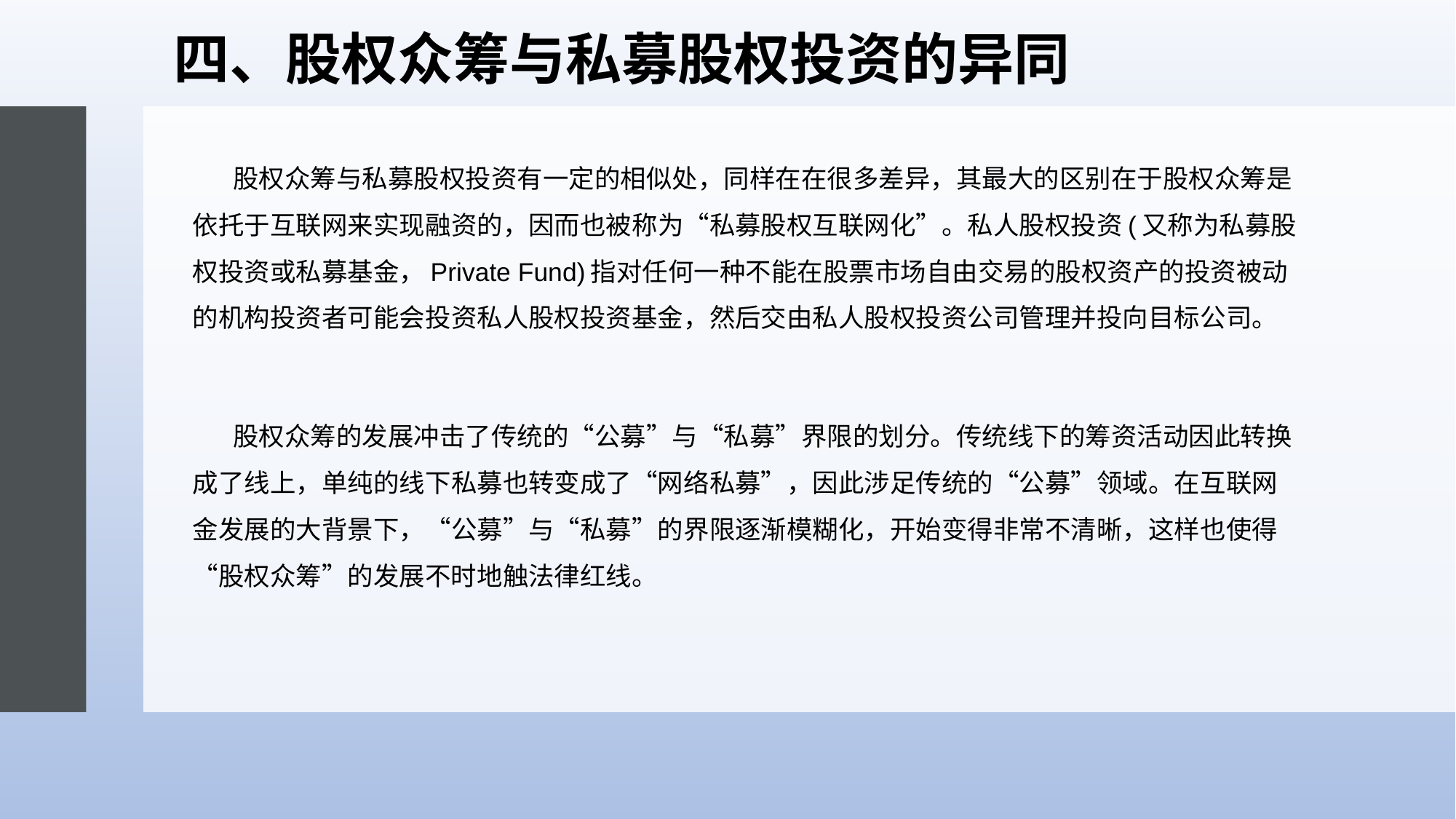

# 四、股权众筹与私募股权投资的异同

      股权众筹与私募股权投资有一定的相似处，同样在在很多差异，其最大的区别在于股权众筹是依托于互联网来实现融资的，因而也被称为“私募股权互联网化”。私人股权投资(又称为私募股权投资或私募基金，Private Fund)指对任何一种不能在股票市场自由交易的股权资产的投资被动的机构投资者可能会投资私人股权投资基金，然后交由私人股权投资公司管理并投向目标公司。

      股权众筹的发展冲击了传统的“公募”与“私募”界限的划分。传统线下的筹资活动因此转换成了线上，单纯的线下私募也转变成了“网络私募”，因此涉足传统的“公募”领域。在互联网金发展的大背景下，“公募”与“私募”的界限逐渐模糊化，开始变得非常不清晰，这样也使得“股权众筹”的发展不时地触法律红线。